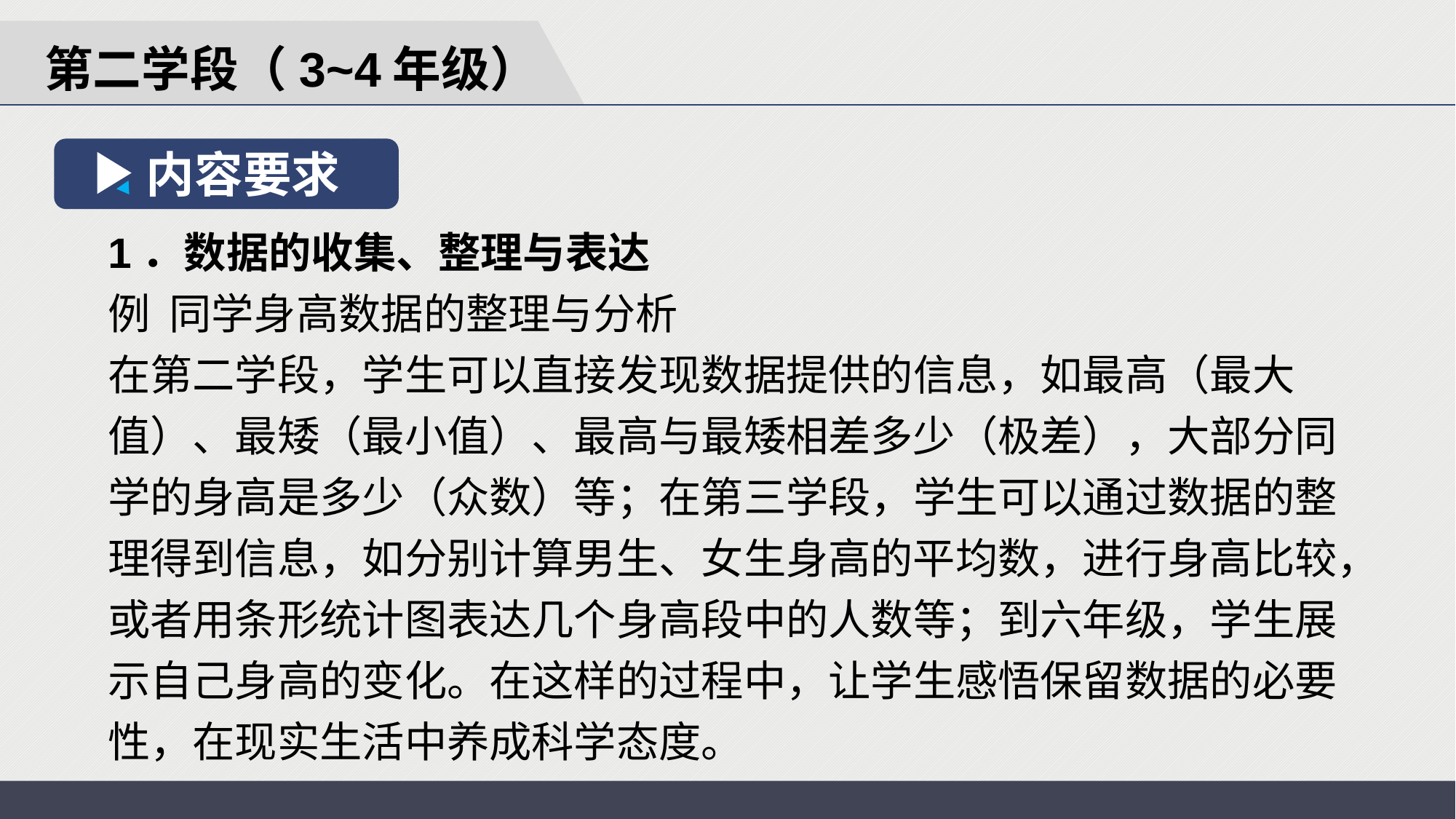

第二学段（3~4年级）
内容要求

1．数据的收集、整理与表达
例  同学身高数据的整理与分析
在第二学段，学生可以直接发现数据提供的信息，如最高（最大值）、最矮（最小值）、最高与最矮相差多少（极差），大部分同学的身高是多少（众数）等；在第三学段，学生可以通过数据的整理得到信息，如分别计算男生、女生身高的平均数，进行身高比较，或者用条形统计图表达几个身高段中的人数等；到六年级，学生展示自己身高的变化。在这样的过程中，让学生感悟保留数据的必要性，在现实生活中养成科学态度。